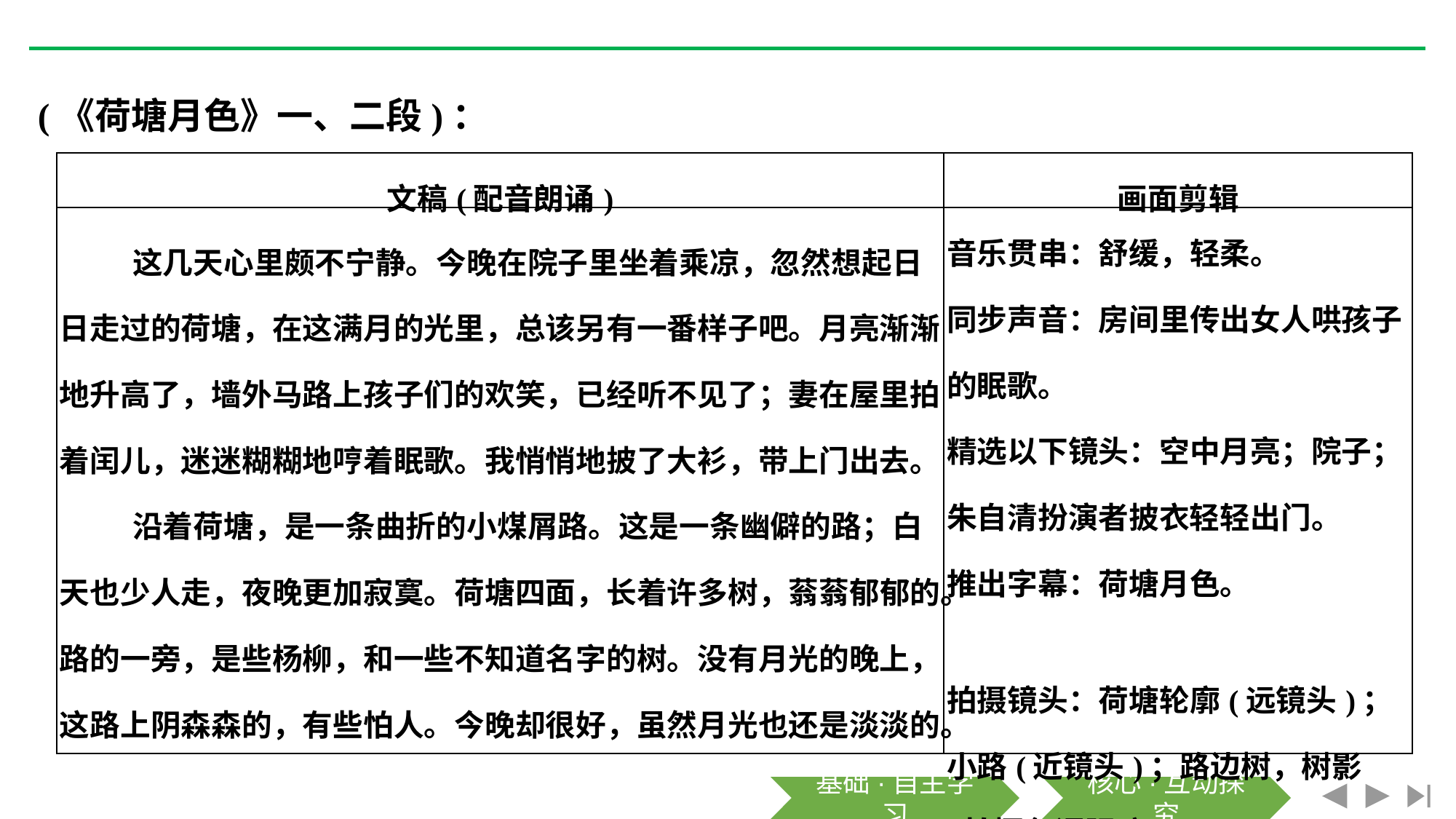

(《荷塘月色》一、二段)：
| 文稿(配音朗诵) | 画面剪辑 |
| --- | --- |
| 这几天心里颇不宁静。今晚在院子里坐着乘凉，忽然想起日日走过的荷塘，在这满月的光里，总该另有一番样子吧。月亮渐渐地升高了，墙外马路上孩子们的欢笑，已经听不见了；妻在屋里拍着闰儿，迷迷糊糊地哼着眠歌。我悄悄地披了大衫，带上门出去。 沿着荷塘，是一条曲折的小煤屑路。这是一条幽僻的路；白天也少人走，夜晚更加寂寞。荷塘四面，长着许多树，蓊蓊郁郁的。路的一旁，是些杨柳，和一些不知道名字的树。没有月光的晚上，这路上阴森森的，有些怕人。今晚却很好，虽然月光也还是淡淡的。 | 音乐贯串：舒缓，轻柔。 同步声音：房间里传出女人哄孩子的眠歌。 精选以下镜头：空中月亮；院子；朱自清扮演者披衣轻轻出门。 推出字幕：荷塘月色。   拍摄镜头：荷塘轮廓(远镜头)；小路(近镜头)；路边树，树影(拍摄色调阴暗)。 |